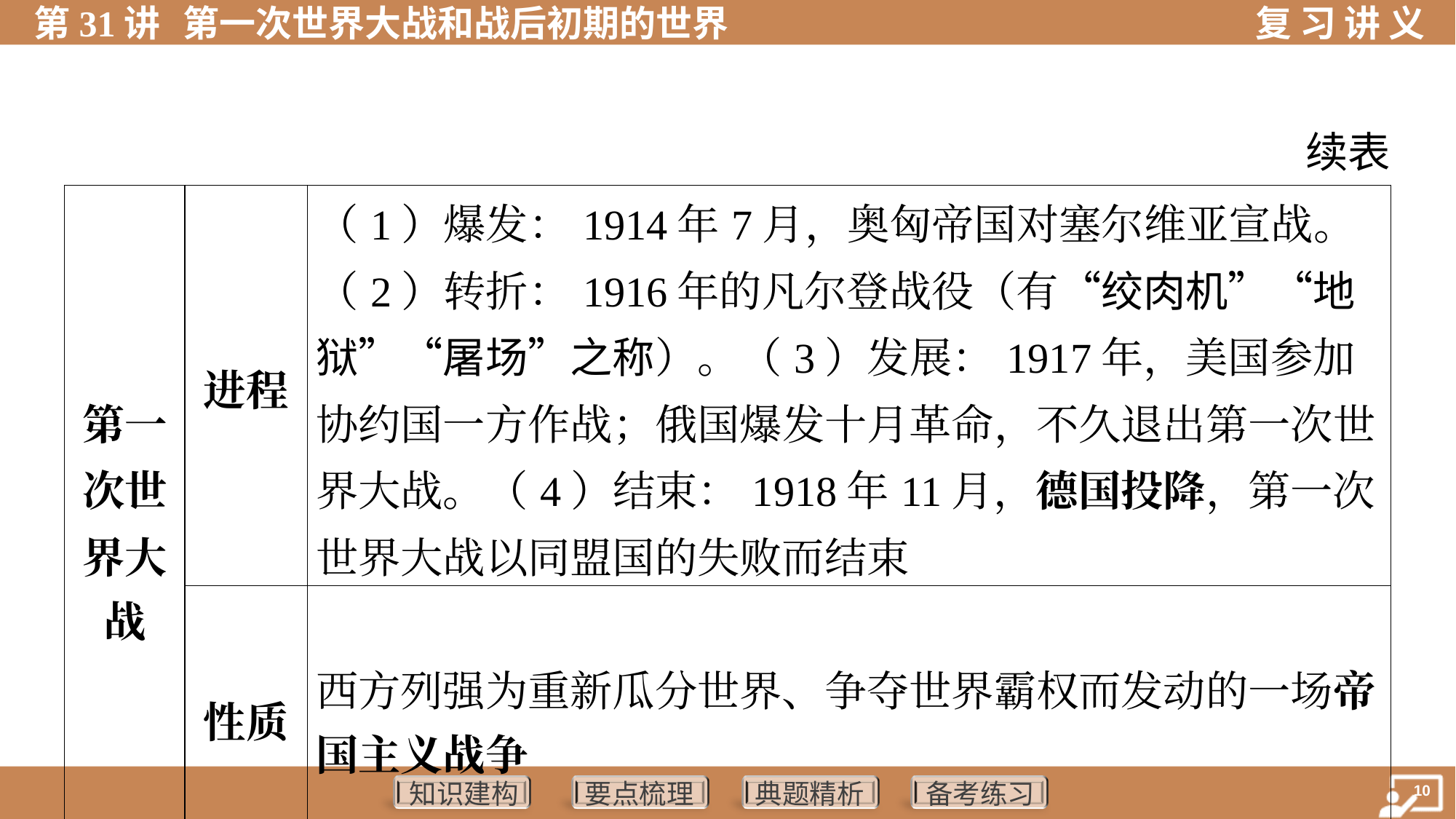

续表
| 第一 次世 界大 战 | 进程 | （1）爆发：1914年7月，奥匈帝国对塞尔维亚宣战。 （2）转折：1916年的凡尔登战役（有“绞肉机”“地狱”“屠场”之称）。（3）发展：1917年，美国参加协约国一方作战；俄国爆发十月革命，不久退出第一次世界大战。（4）结束：1918年11月，德国投降，第一次世界大战以同盟国的失败而结束 |  |
| --- | --- | --- | --- |
|  | 性质 | 西方列强为重新瓜分世界、争夺世界霸权而发动的一场帝 国主义战争 |  |